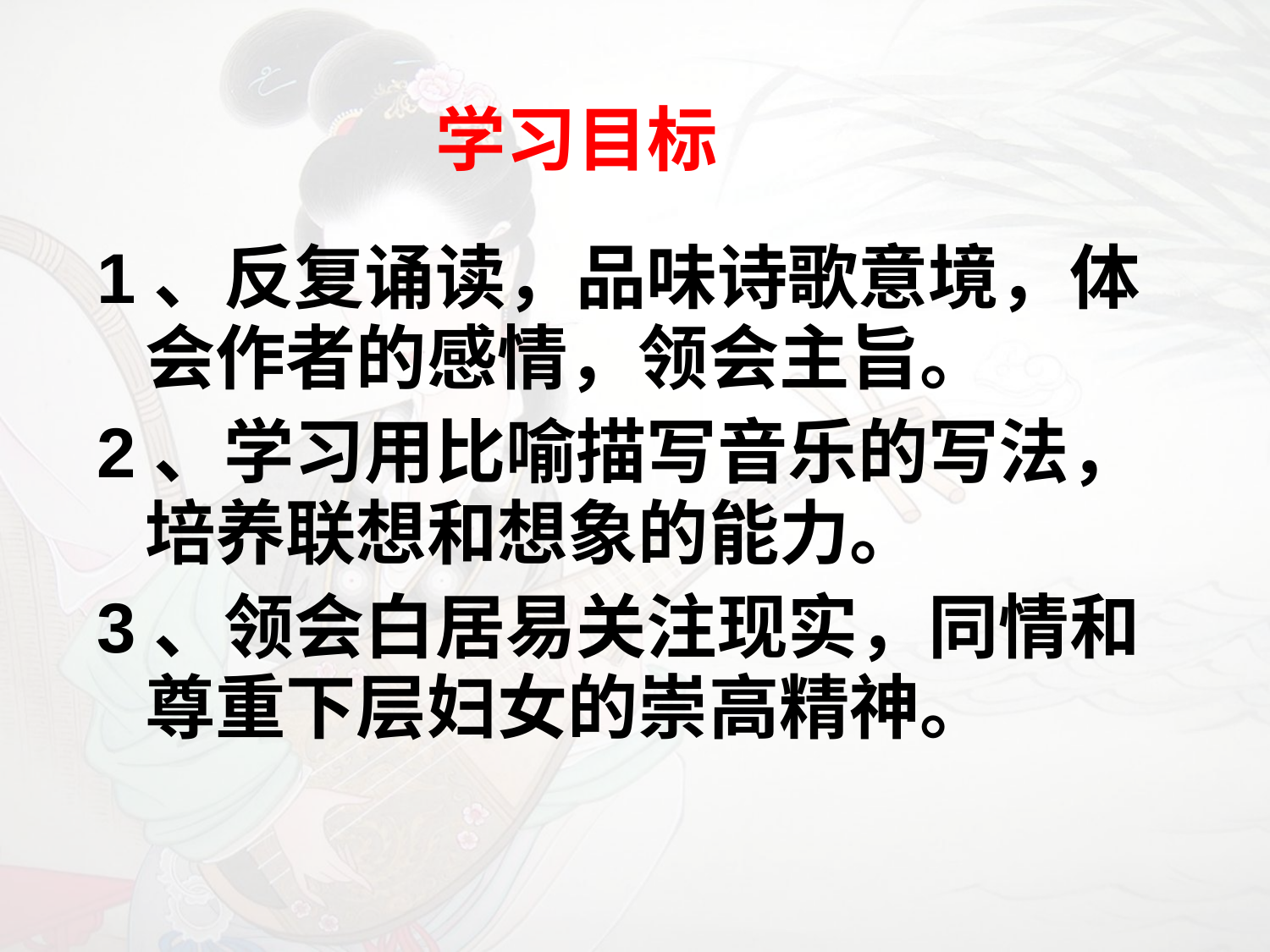

# 学习目标
1、反复诵读，品味诗歌意境，体会作者的感情，领会主旨。
2、学习用比喻描写音乐的写法，培养联想和想象的能力。
3、领会白居易关注现实，同情和尊重下层妇女的崇高精神。